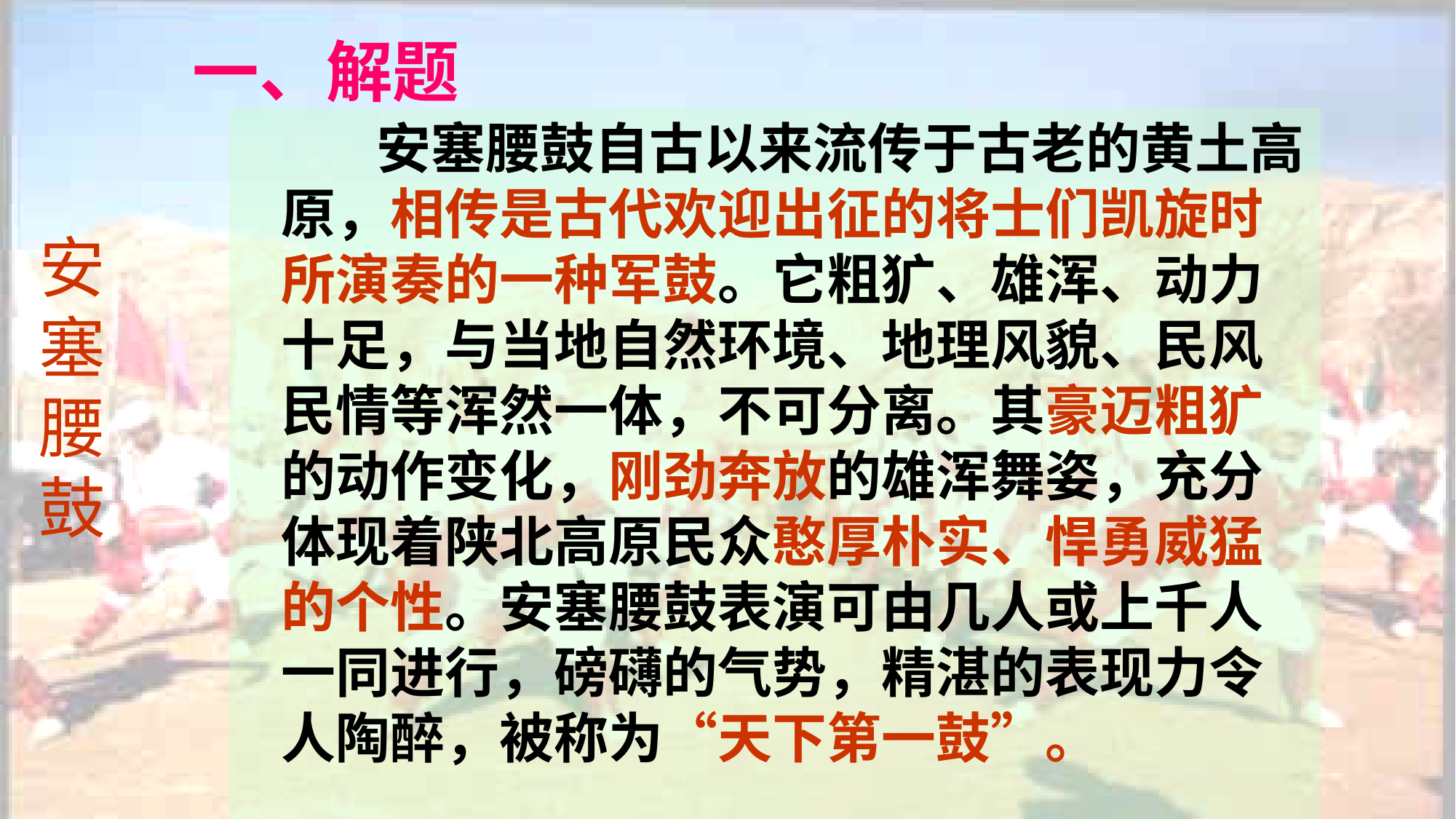

# 一、解题
          安塞腰鼓自古以来流传于古老的黄土高原，相传是古代欢迎出征的将士们凯旋时所演奏的一种军鼓。它粗犷、雄浑、动力十足，与当地自然环境、地理风貌、民风民情等浑然一体，不可分离。其豪迈粗犷的动作变化，刚劲奔放的雄浑舞姿，充分体现着陕北高原民众憨厚朴实、悍勇威猛的个性。安塞腰鼓表演可由几人或上千人一同进行，磅礴的气势，精湛的表现力令人陶醉，被称为“天下第一鼓”。